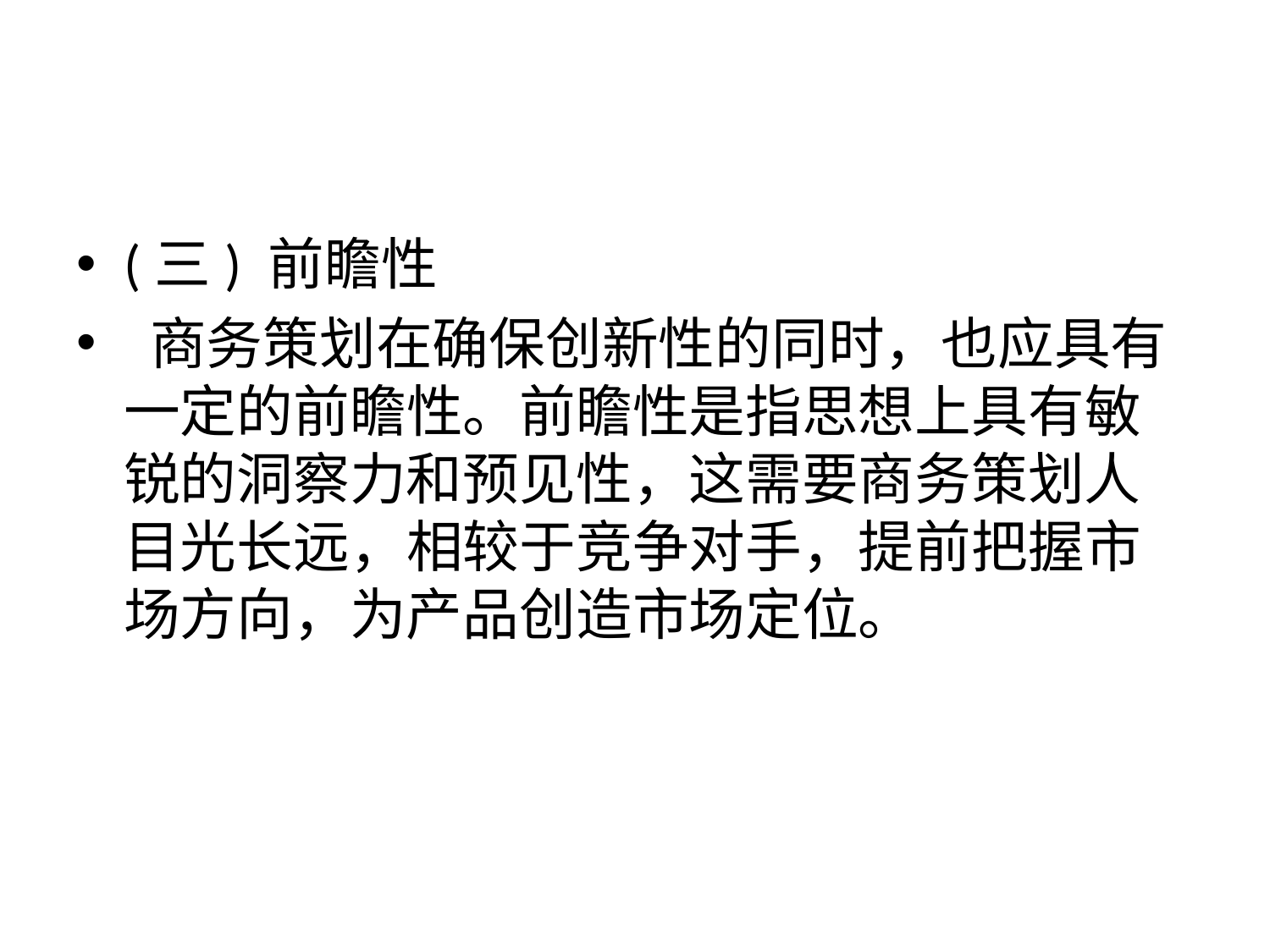

#
(三) 前瞻性
 商务策划在确保创新性的同时，也应具有一定的前瞻性。前瞻性是指思想上具有敏锐的洞察力和预见性，这需要商务策划人目光长远，相较于竞争对手，提前把握市场方向，为产品创造市场定位。